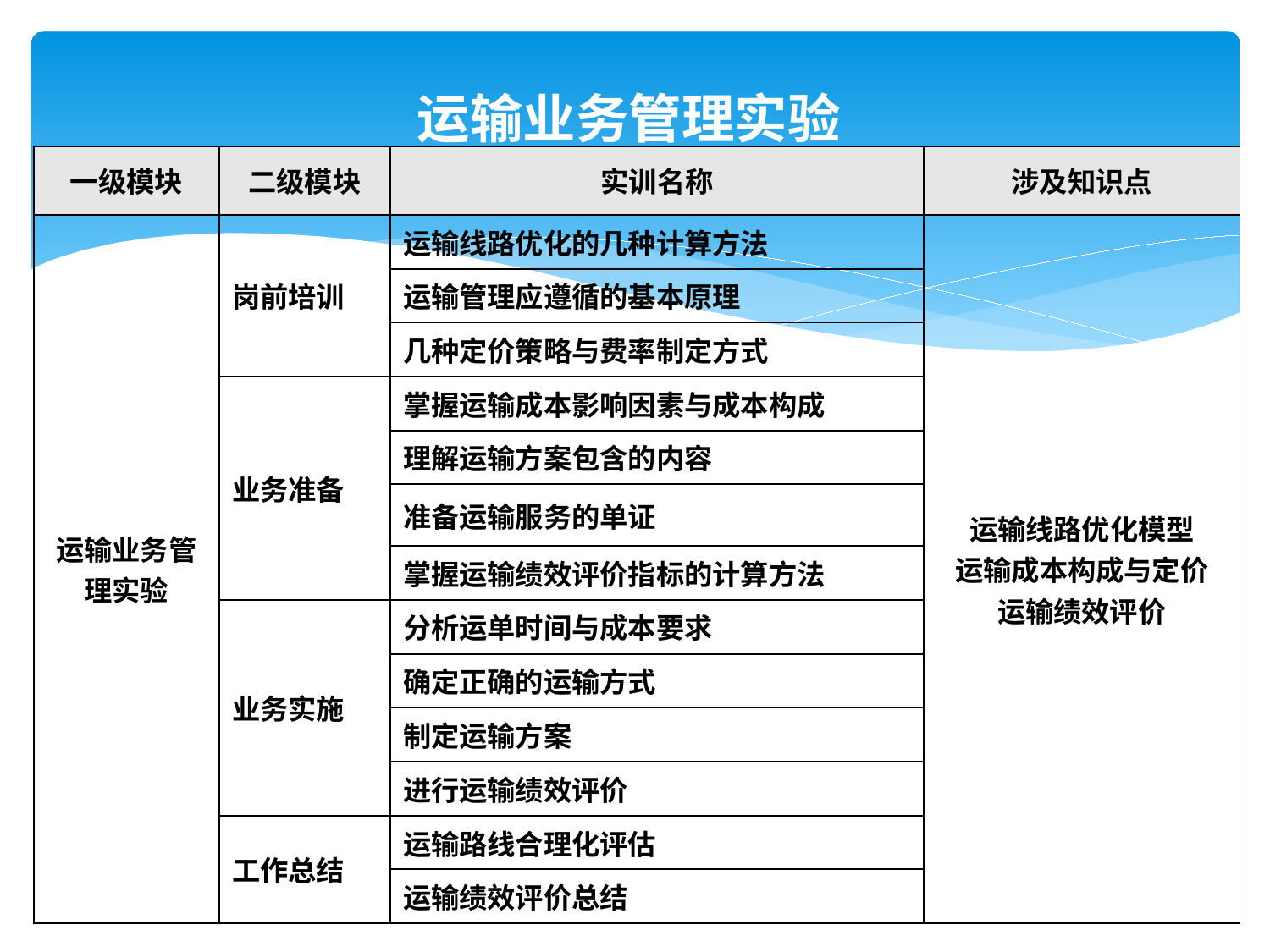

# 运输业务管理实验
| 一级模块 | 二级模块 | 实训名称 | 涉及知识点 |
| --- | --- | --- | --- |
| 运输业务管 理实验 | 岗前培训 | 运输线路优化的几种计算方法 | 运输线路优化模型 运输成本构成与定价 运输绩效评价 |
|  |  | 运输管理应遵循的基本原理 |  |
|  |  | 几种定价策略与费率制定方式 |  |
|  | 业务准备 | 掌握运输成本影响因素与成本构成 |  |
|  |  | 理解运输方案包含的内容 |  |
|  |  | 准备运输服务的单证 |  |
|  |  | 掌握运输绩效评价指标的计算方法 |  |
|  | 业务实施 | 分析运单时间与成本要求 |  |
|  |  | 确定正确的运输方式 |  |
|  |  | 制定运输方案 |  |
|  |  | 进行运输绩效评价 |  |
|  | 工作总结 | 运输路线合理化评估 |  |
|  |  | 运输绩效评价总结 |  |